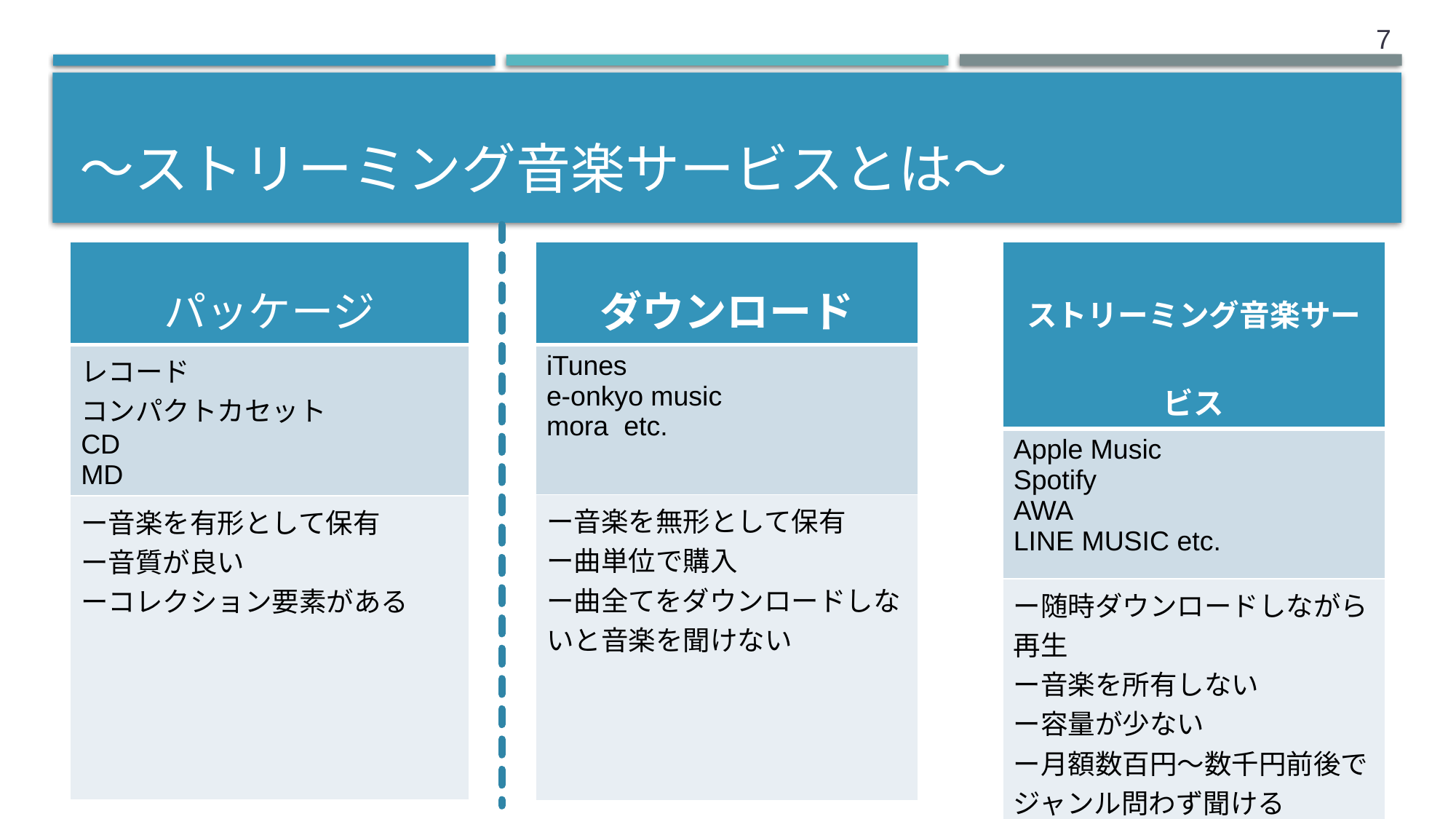

7
# 〜ストリーミング音楽サービスとは〜
| パッケージ |
| --- |
| レコード コンパクトカセット CD MD |
| ー音楽を有形として保有 ー音質が良い ーコレクション要素がある |
| ダウンロード |
| --- |
| iTunes e-onkyo music mora etc. |
| ー音楽を無形として保有 ー曲単位で購入 ー曲全てをダウンロードしないと音楽を聞けない |
| ストリーミング音楽サービス |
| --- |
| Apple Music Spotify AWA LINE MUSIC etc. |
| ー随時ダウンロードしながら再生 ー音楽を所有しない ー容量が少ない ー月額数百円～数千円前後でジャンル問わず聞ける |